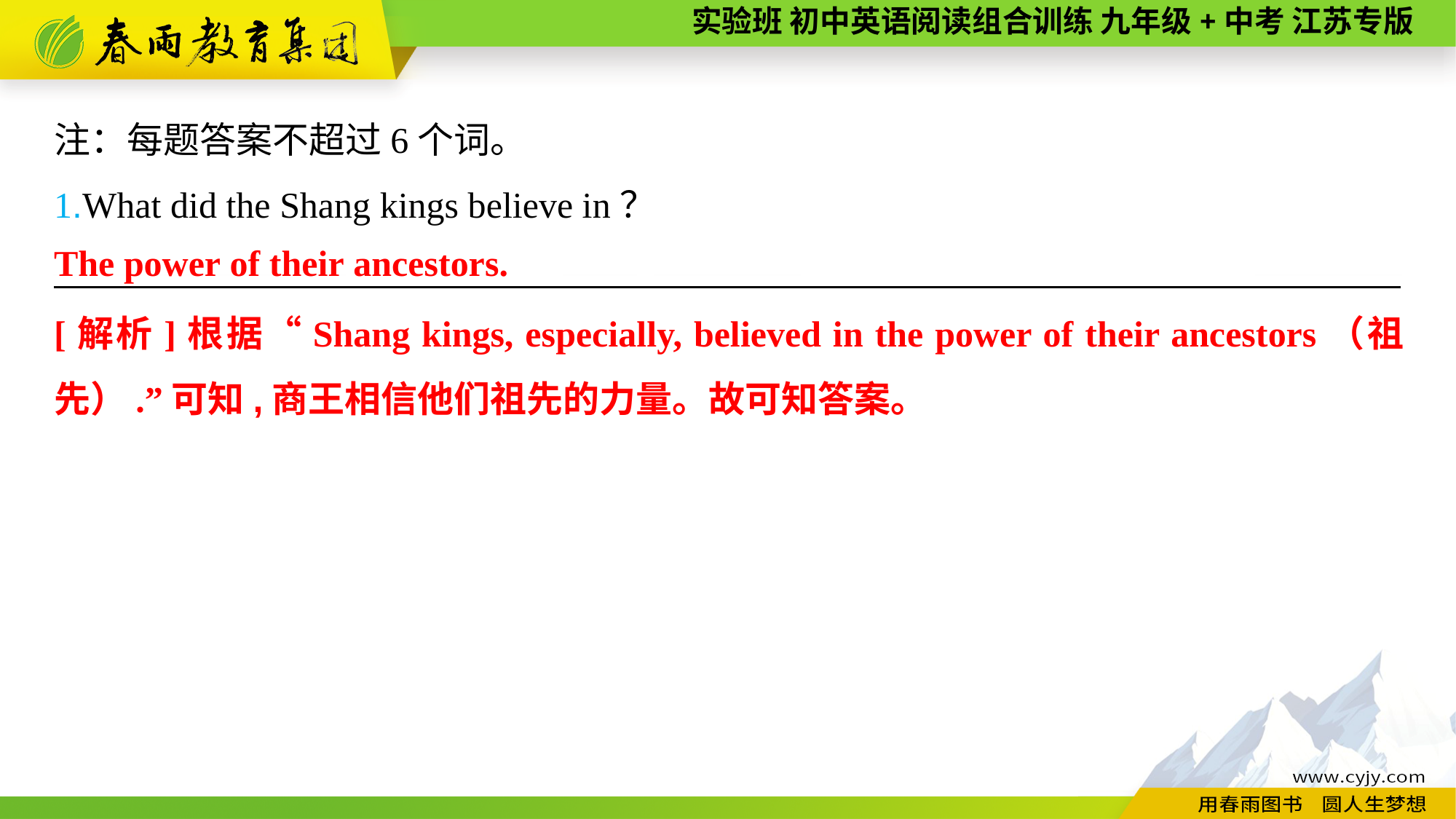

注：每题答案不超过6个词。
1.What did the Shang kings believe in？
————————                        ——  ————                                                  ————
The power of their ancestors.
[解析]根据“Shang kings, especially, believed in the power of their ancestors（祖先）.”可知,商王相信他们祖先的力量。故可知答案。